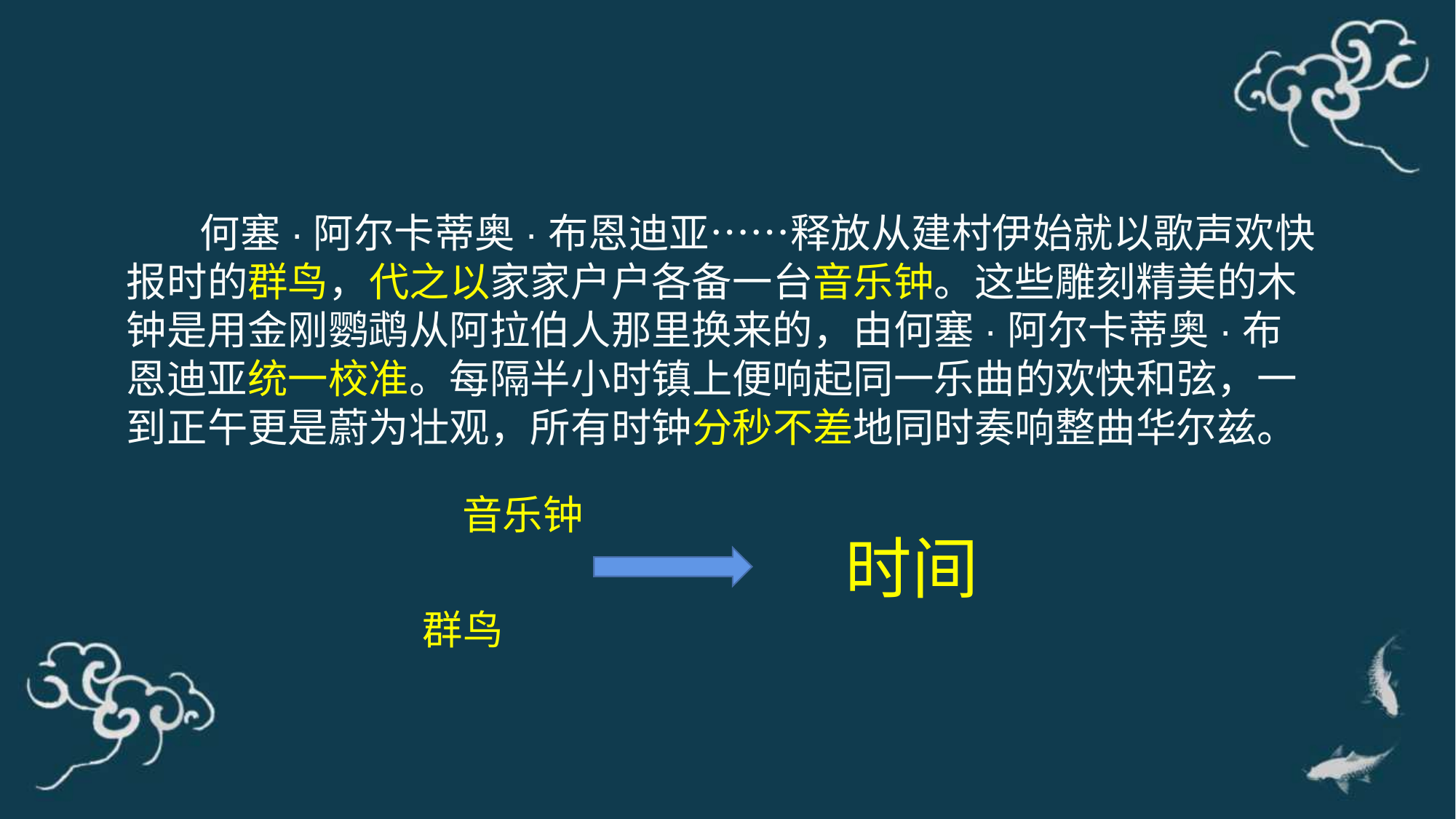

何塞·阿尔卡蒂奥·布恩迪亚……释放从建村伊始就以歌声欢快报时的群鸟，代之以家家户户各备一台音乐钟。这些雕刻精美的木钟是用金刚鹦鹉从阿拉伯人那里换来的，由何塞·阿尔卡蒂奥·布恩迪亚统一校准。每隔半小时镇上便响起同一乐曲的欢快和弦，一到正午更是蔚为壮观，所有时钟分秒不差地同时奏响整曲华尔兹。
音乐钟
时间

群鸟